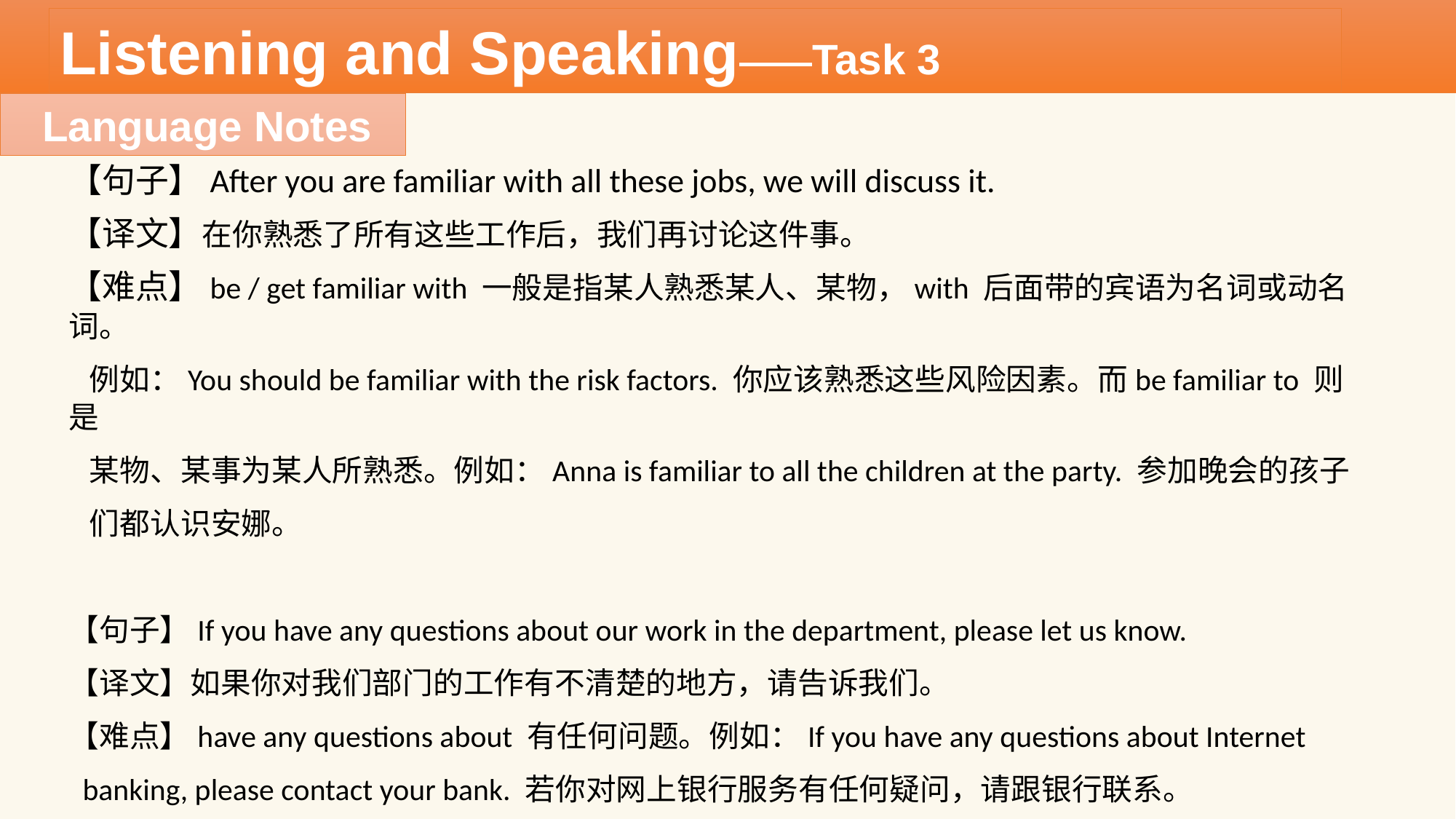

Listening and Speaking——Task 3
Language Notes
【句子】After you are familiar with all these jobs, we will discuss it.
【译文】在你熟悉了所有这些工作后，我们再讨论这件事。
【难点】be / get familiar with 一般是指某人熟悉某人、某物，with 后面带的宾语为名词或动名词。
  例如：You should be familiar with the risk factors. 你应该熟悉这些风险因素。而be familiar to 则是
  某物、某事为某人所熟悉。例如：Anna is familiar to all the children at the party. 参加晚会的孩子
  们都认识安娜。

【句子】If you have any questions about our work in the department, please let us know.
【译文】如果你对我们部门的工作有不清楚的地方，请告诉我们。
【难点】have any questions about 有任何问题。例如：If you have any questions about Internet
  banking, please contact your bank. 若你对网上银行服务有任何疑问，请跟银行联系。